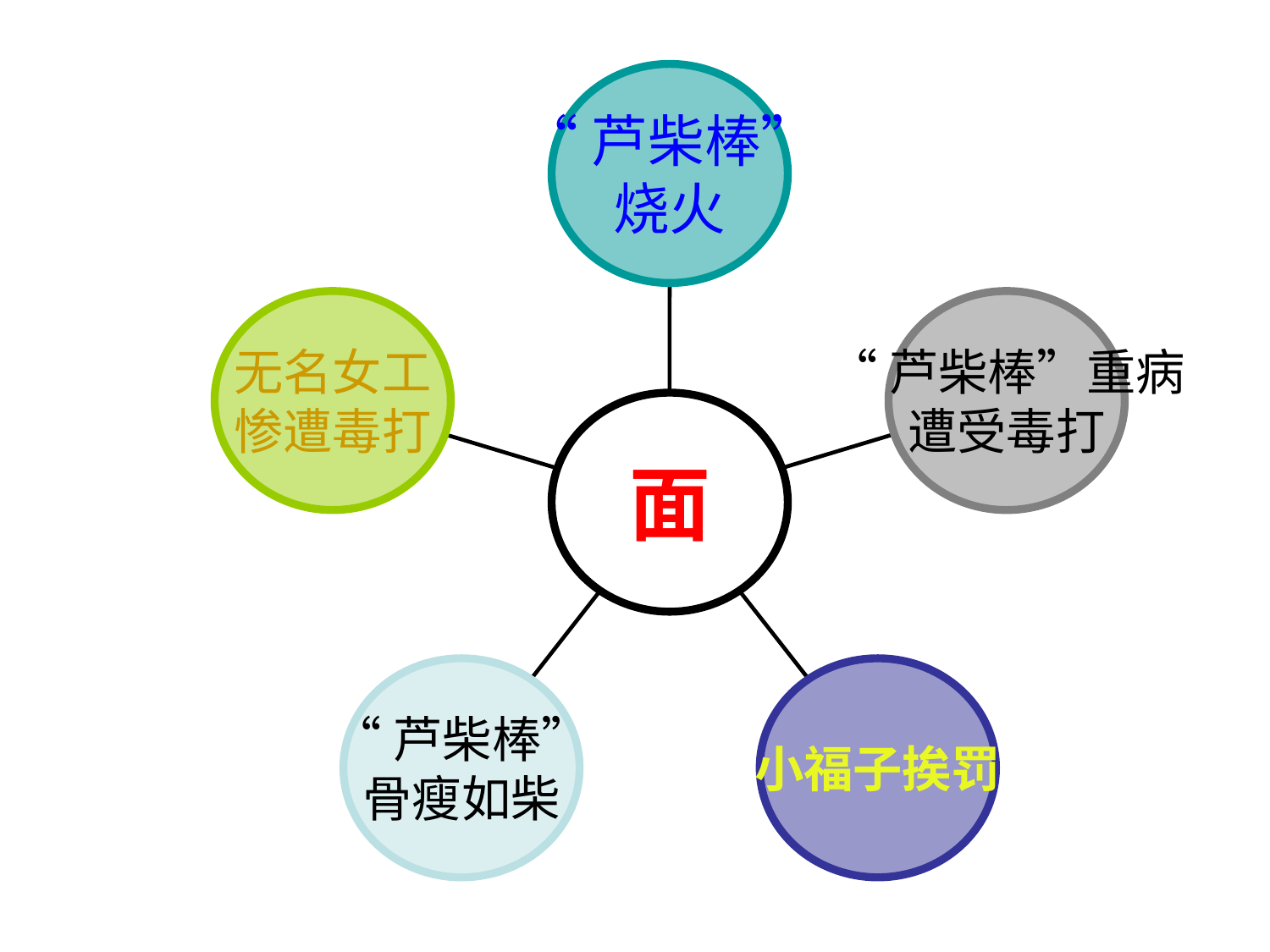

“芦柴棒”
烧火

无名女工
惨遭毒打
“芦柴棒”重病
遭受毒打
面

“芦柴棒”
骨瘦如柴
小福子挨罚
#